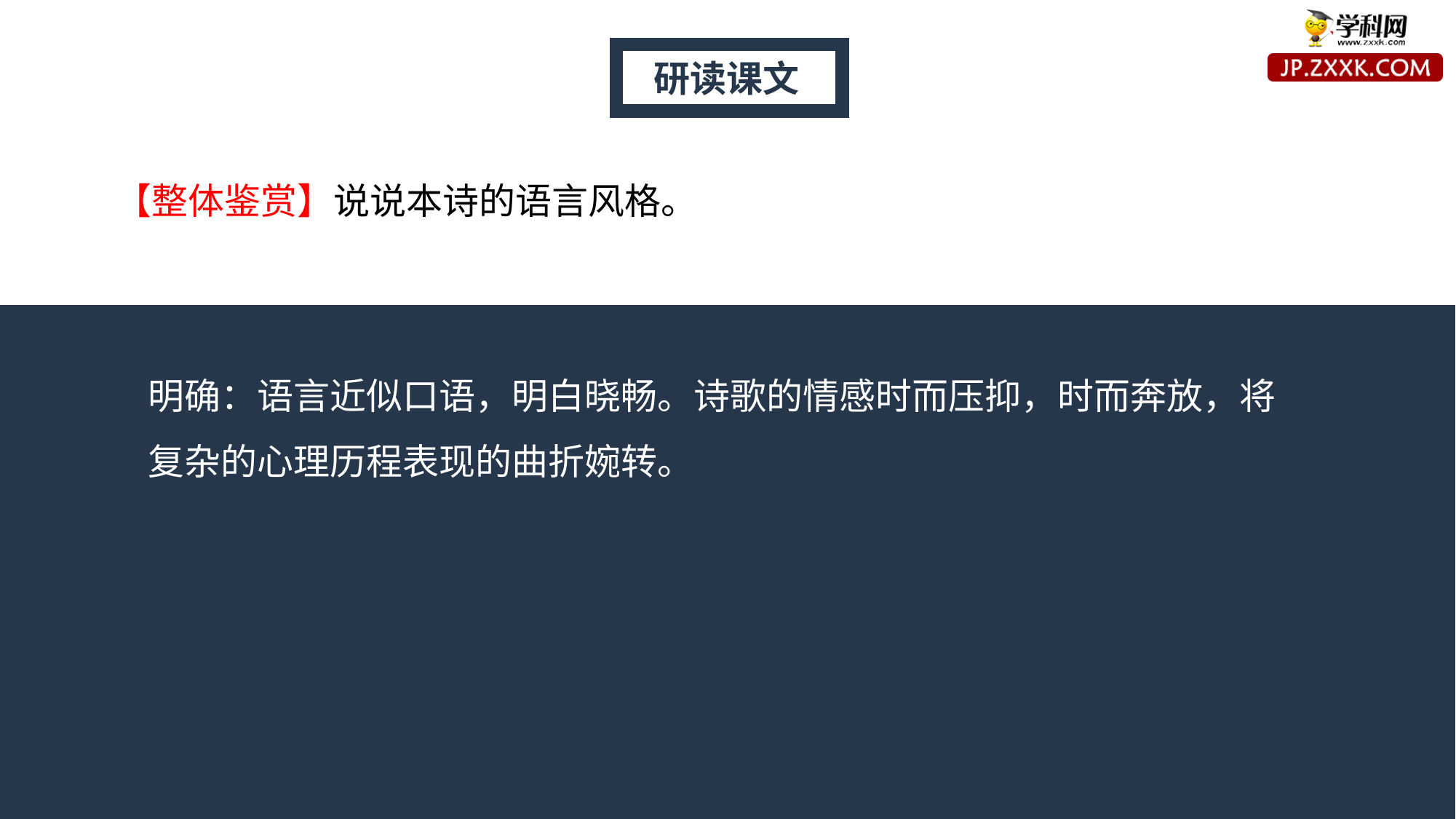

研读课文
【整体鉴赏】说说本诗的语言风格。

明确：语言近似口语，明白晓畅。诗歌的情感时而压抑，时而奔放，将复杂的心理历程表现的曲折婉转。